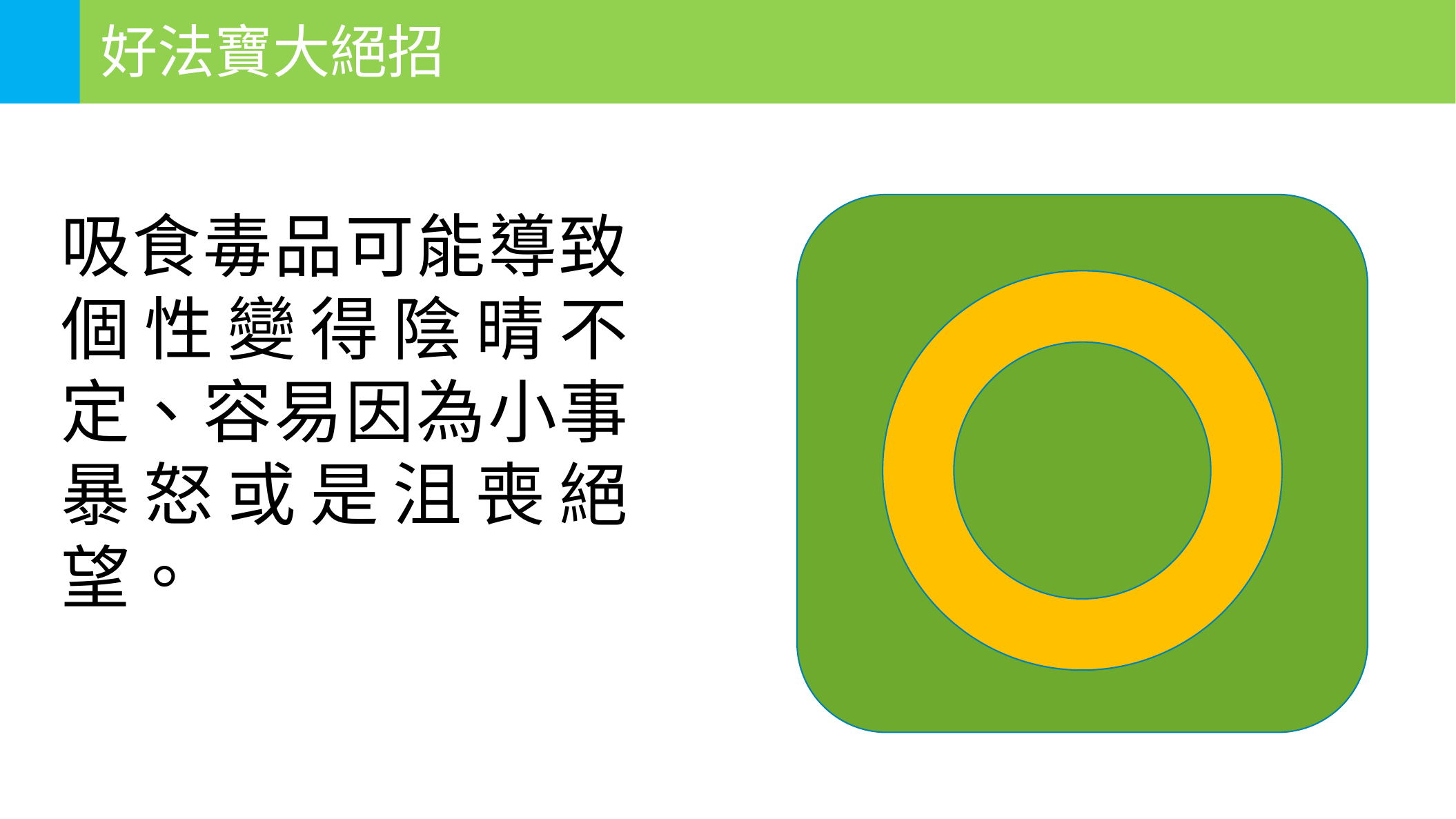

好法寶大絕招

吸食毒品可能導致個性變得陰晴不定、容易因為小事暴怒或是沮喪絕望。